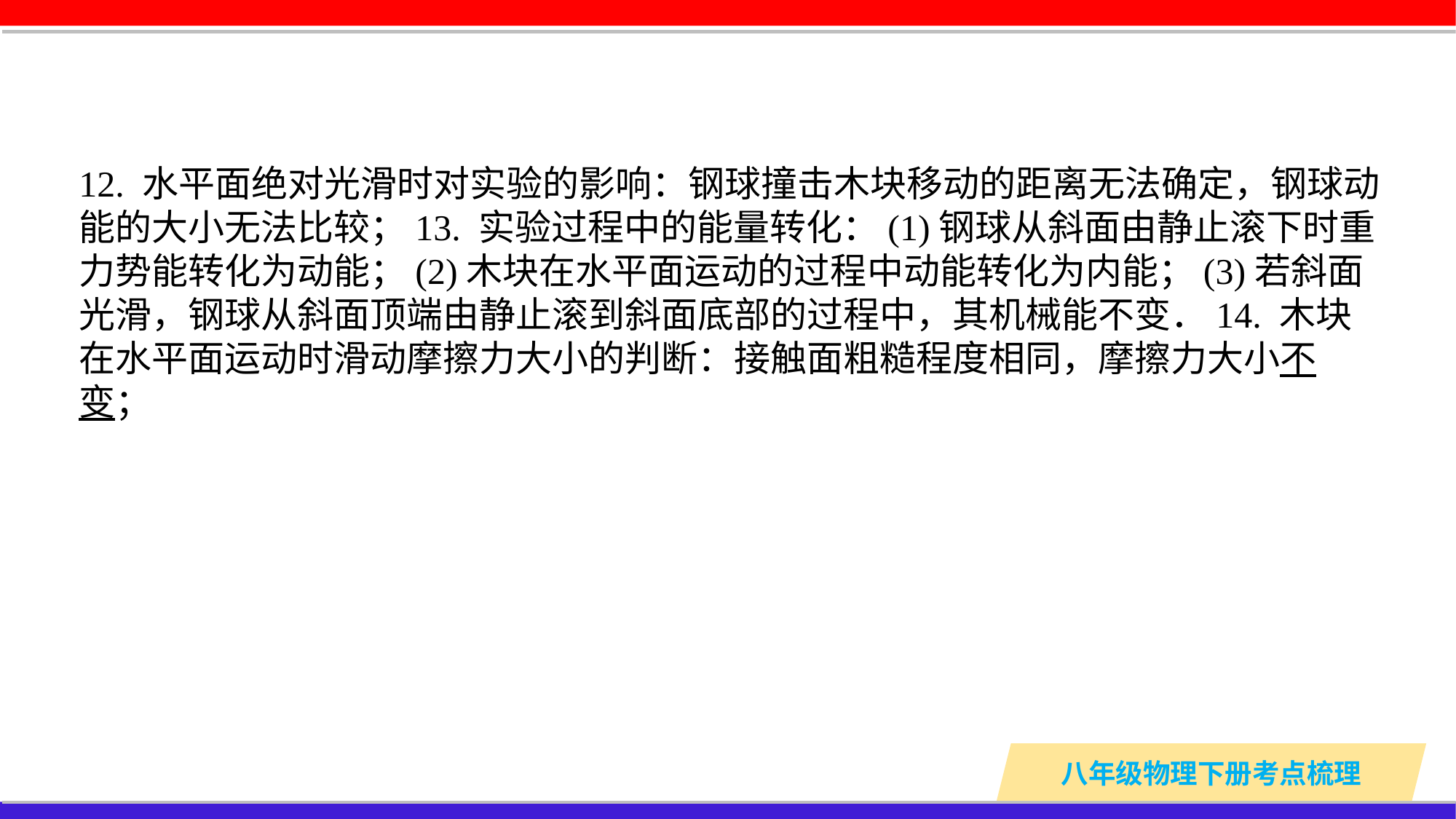

12. 水平面绝对光滑时对实验的影响：钢球撞击木块移动的距离无法确定，钢球动能的大小无法比较；13. 实验过程中的能量转化：(1)钢球从斜面由静止滚下时重力势能转化为动能；(2)木块在水平面运动的过程中动能转化为内能；(3)若斜面光滑，钢球从斜面顶端由静止滚到斜面底部的过程中，其机械能不变．14. 木块在水平面运动时滑动摩擦力大小的判断：接触面粗糙程度相同，摩擦力大小不变；